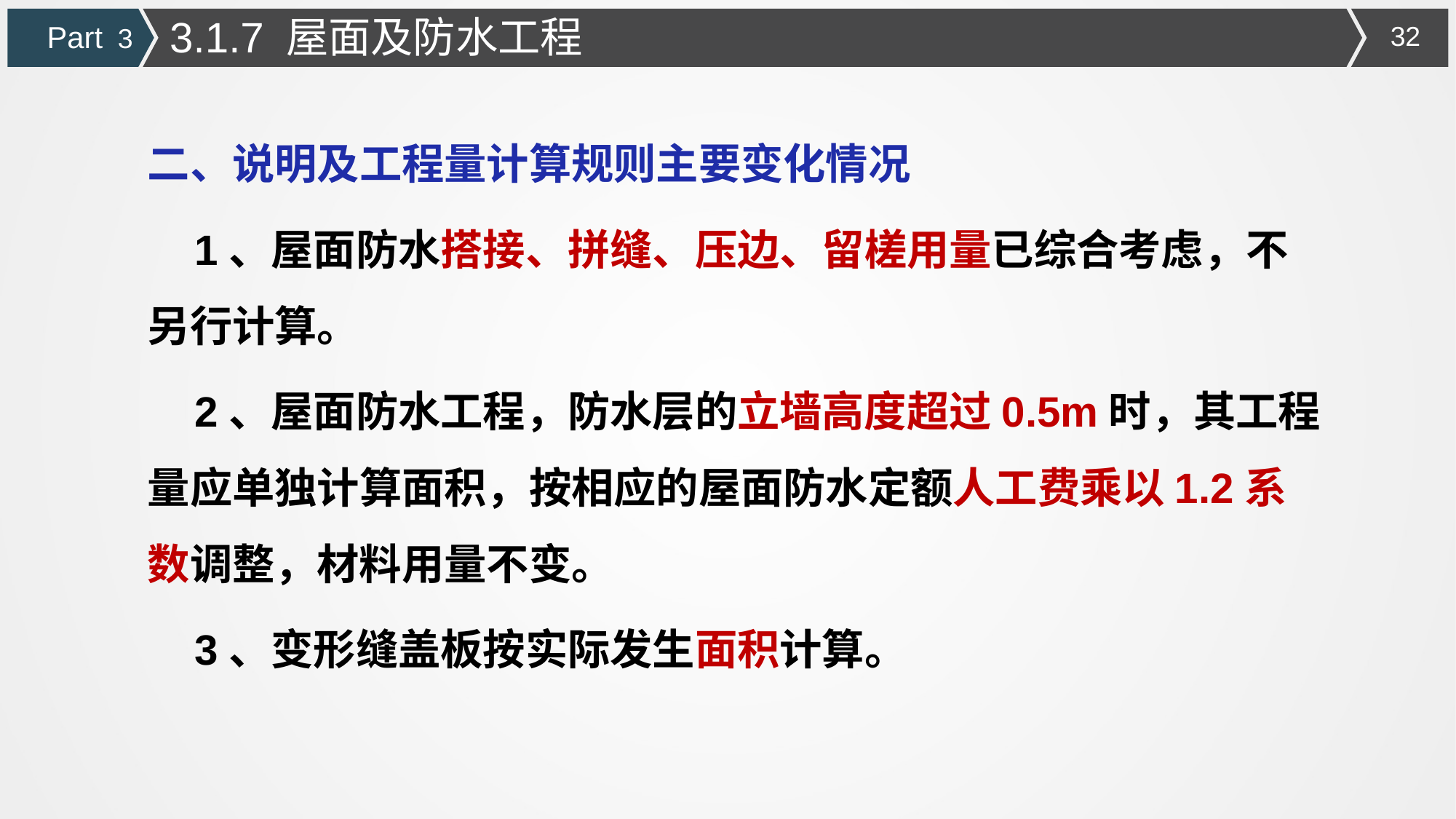

3.1.7 屋面及防水工程

Part  3
二、说明及工程量计算规则主要变化情况
    1、屋面防水搭接、拼缝、压边、留槎用量已综合考虑，不另行计算。
    2、屋面防水工程，防水层的立墙高度超过0.5m时，其工程量应单独计算面积，按相应的屋面防水定额人工费乘以1.2系数调整，材料用量不变。
    3、变形缝盖板按实际发生面积计算。